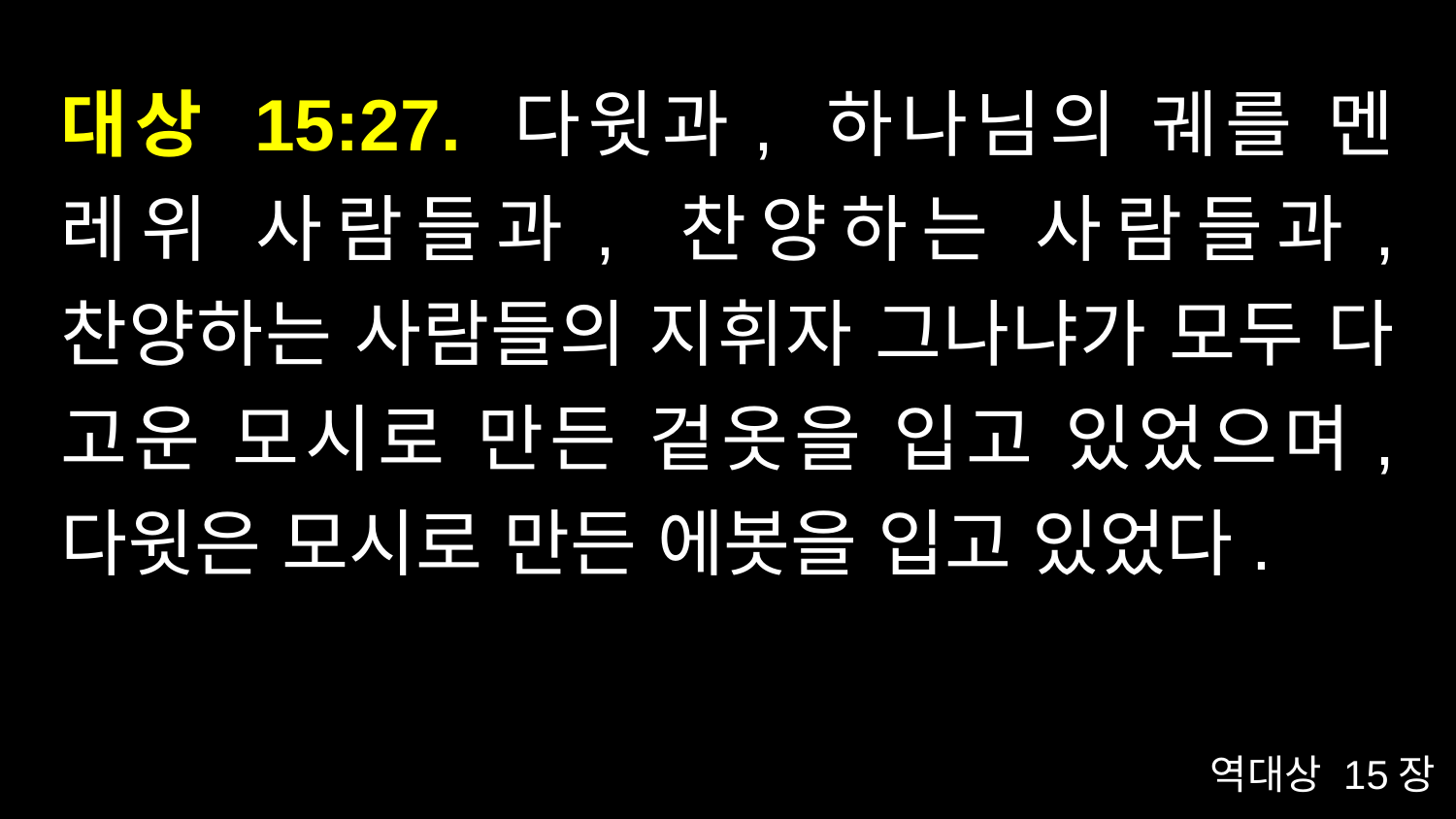

# 대상 15:27. 다윗과, 하나님의 궤를 멘 레위 사람들과, 찬양하는 사람들과, 찬양하는 사람들의 지휘자 그나냐가 모두 다 고운 모시로 만든 겉옷을 입고 있었으며, 다윗은 모시로 만든 에봇을 입고 있었다.
역대상 15장